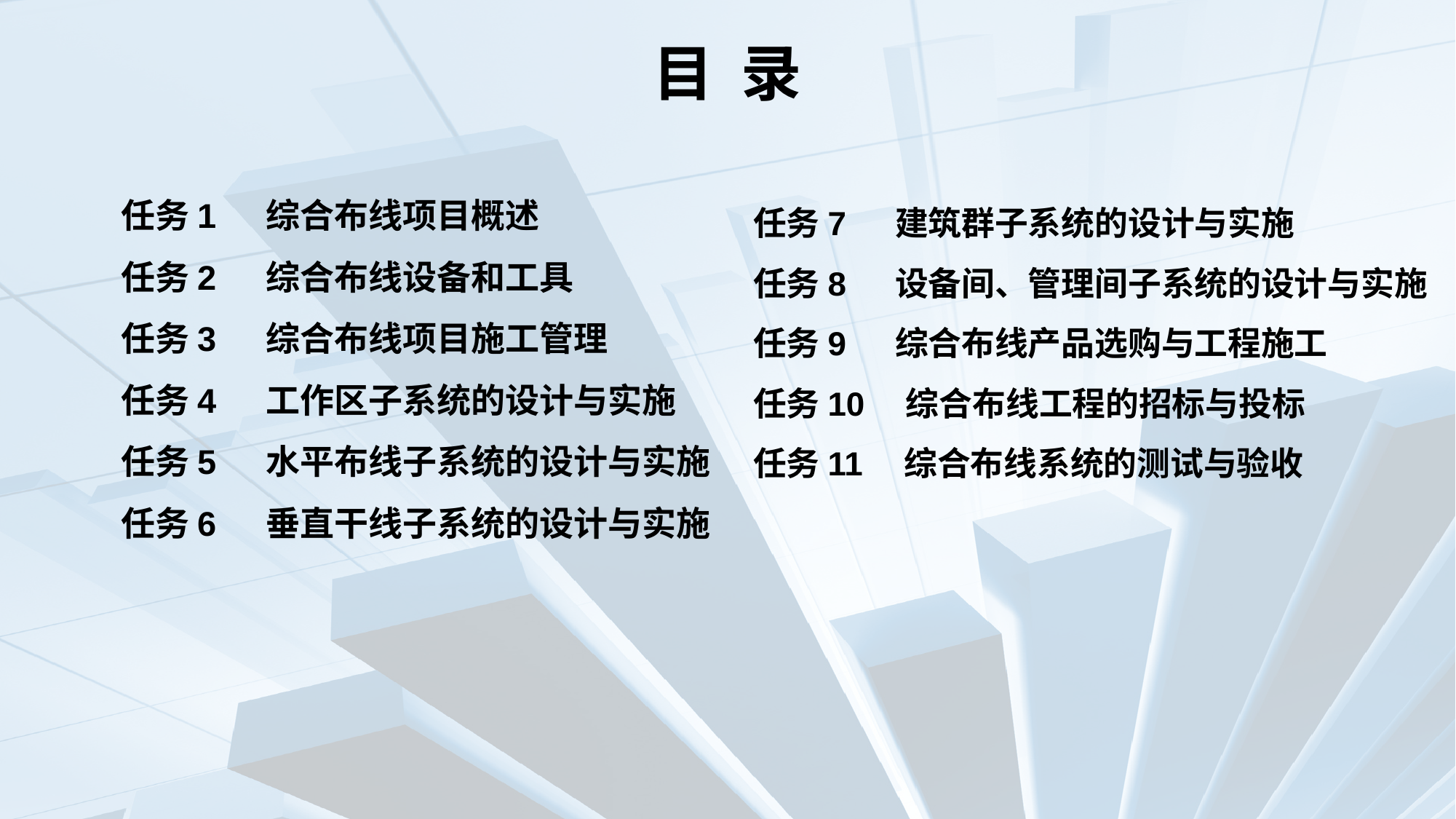

目  录
# 任务1　 综合布线项目概述 任务2　 综合布线设备和工具 任务3　 综合布线项目施工管理 任务4　 工作区子系统的设计与实施 任务5　 水平布线子系统的设计与实施 任务6　 垂直干线子系统的设计与实施
任务7　 建筑群子系统的设计与实施
任务8　 设备间、管理间子系统的设计与实施
任务9　 综合布线产品选购与工程施工
任务10　综合布线工程的招标与投标
任务11　综合布线系统的测试与验收